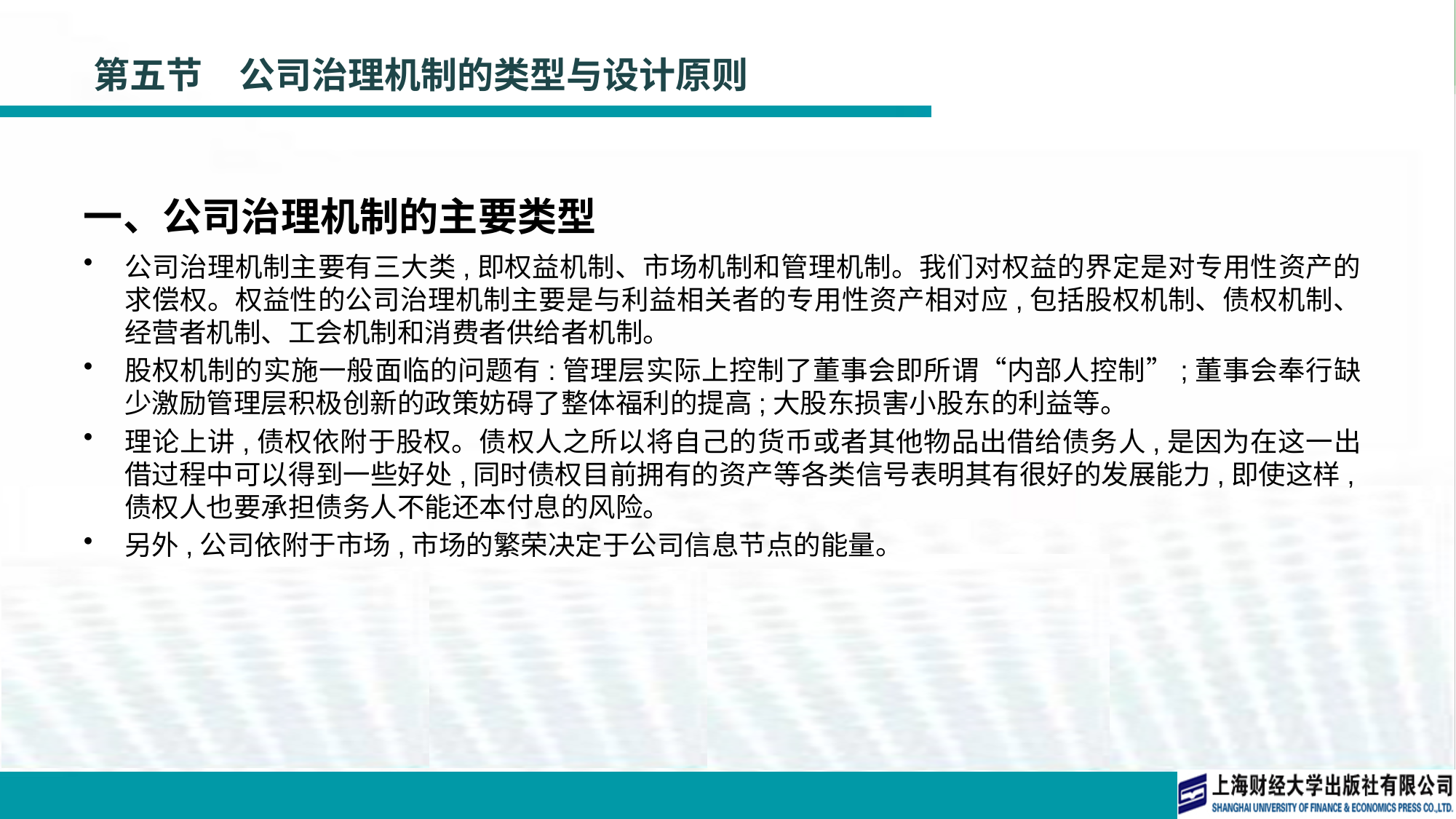

# 第五节　公司治理机制的类型与设计原则
一、公司治理机制的主要类型
公司治理机制主要有三大类,即权益机制、市场机制和管理机制。我们对权益的界定是对专用性资产的求偿权。权益性的公司治理机制主要是与利益相关者的专用性资产相对应,包括股权机制、债权机制、经营者机制、工会机制和消费者供给者机制。
股权机制的实施一般面临的问题有:管理层实际上控制了董事会即所谓“内部人控制”;董事会奉行缺少激励管理层积极创新的政策妨碍了整体福利的提高;大股东损害小股东的利益等。
理论上讲,债权依附于股权。债权人之所以将自己的货币或者其他物品出借给债务人,是因为在这一出借过程中可以得到一些好处,同时债权目前拥有的资产等各类信号表明其有很好的发展能力,即使这样,债权人也要承担债务人不能还本付息的风险。
另外,公司依附于市场,市场的繁荣决定于公司信息节点的能量。